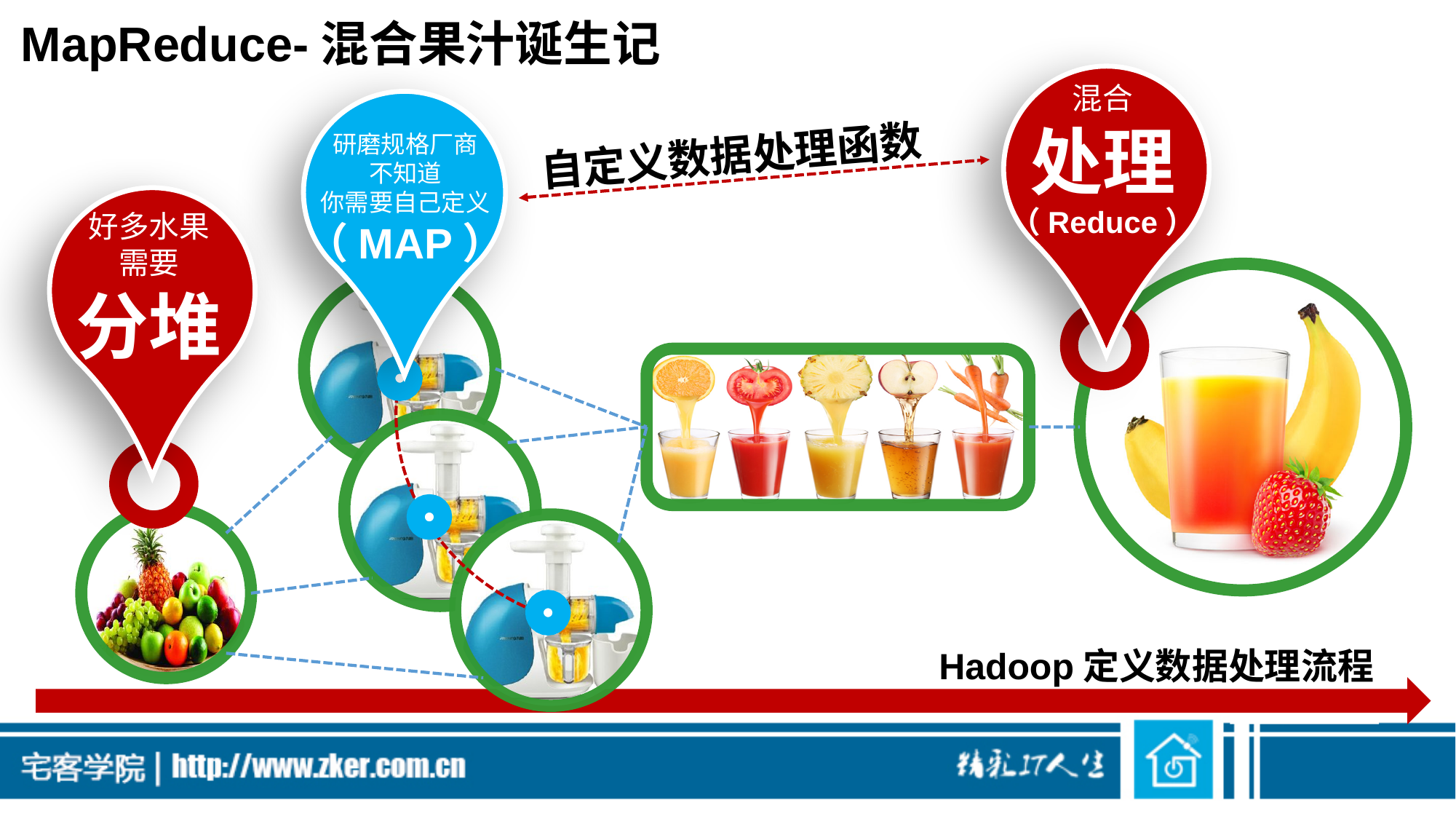

# MapReduce-混合果汁诞生记

混合
处理
（Reduce）

自定义数据处理函数
研磨规格厂商
不知道
你需要自己定义
（MAP）

好多水果
需要
分堆

Hadoop定义数据处理流程